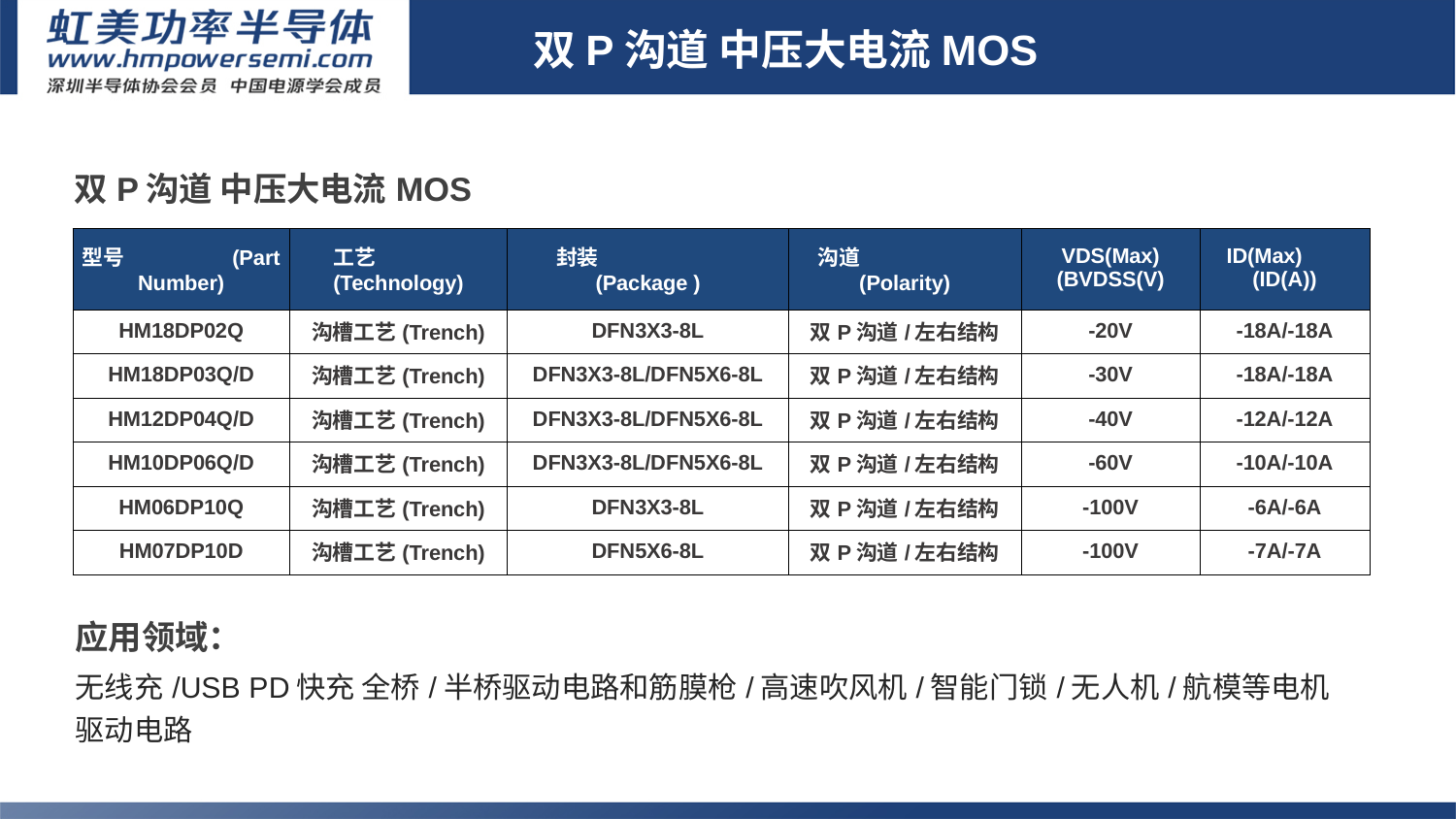

双P沟道 中压大电流MOS
| 双P沟道 中压大电流MOS |  |  |  |  |  |
| --- | --- | --- | --- | --- | --- |
| 型号 (Part Number) | 工艺 (Technology) | 封装 (Package ) | 沟道 (Polarity) | VDS(Max) (BVDSS(V) | ID(Max) (ID(A)) |
| HM18DP02Q | 沟槽工艺(Trench) | DFN3X3-8L | 双P沟道/左右结构 | -20V | -18A/-18A |
| HM18DP03Q/D | 沟槽工艺(Trench) | DFN3X3-8L/DFN5X6-8L | 双P沟道/左右结构 | -30V | -18A/-18A |
| HM12DP04Q/D | 沟槽工艺(Trench) | DFN3X3-8L/DFN5X6-8L | 双P沟道/左右结构 | -40V | -12A/-12A |
| HM10DP06Q/D | 沟槽工艺(Trench) | DFN3X3-8L/DFN5X6-8L | 双P沟道/左右结构 | -60V | -10A/-10A |
| HM06DP10Q | 沟槽工艺(Trench) | DFN3X3-8L | 双P沟道/左右结构 | -100V | -6A/-6A |
| HM07DP10D | 沟槽工艺(Trench) | DFN5X6-8L | 双P沟道/左右结构 | -100V | -7A/-7A |
# 7-2
1.Sic二极管/GaN FET/IGBT单管
应用领域：
无线充/USB PD快充 全桥/半桥驱动电路和筋膜枪/高速吹风机/智能门锁/无人机/航模等电机驱动电路